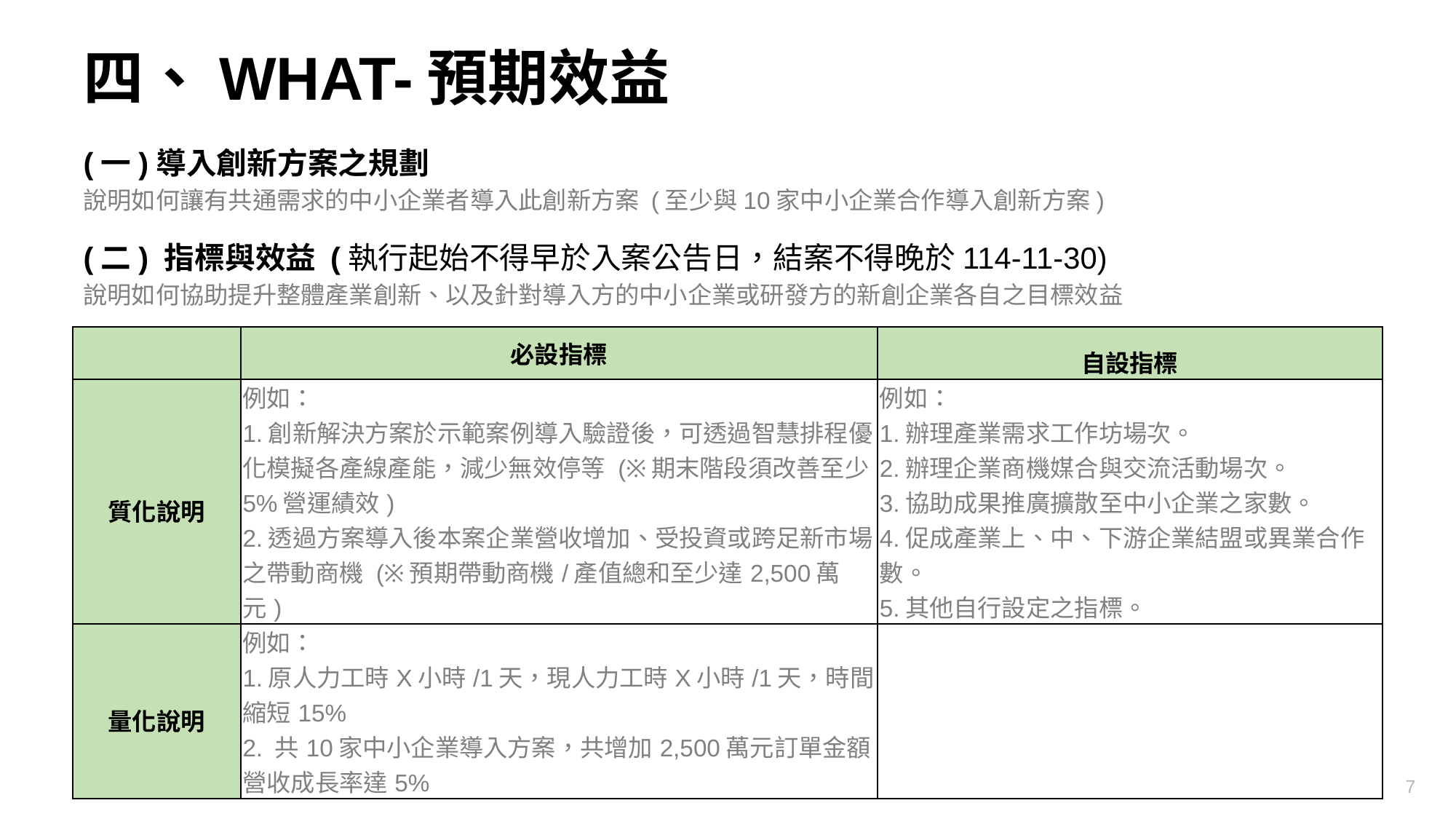

# 四、WHAT-預期效益
(一)導入創新方案之規劃
說明如何讓有共通需求的中小企業者導入此創新方案 (至少與10家中小企業合作導入創新方案)
(二) 指標與效益 (執行起始不得早於入案公告日，結案不得晚於114-11-30)
說明如何協助提升整體產業創新、以及針對導入方的中小企業或研發方的新創企業各自之目標效益
|  | 必設指標 | 自設指標 |
| --- | --- | --- |
| 質化說明 | 例如： 1.創新解決方案於示範案例導入驗證後，可透過智慧排程優化模擬各產線產能，減少無效停等 (※期末階段須改善至少5%營運績效) 2.透過方案導入後本案企業營收增加、受投資或跨足新市場之帶動商機 (※預期帶動商機/產值總和至少達2,500萬元) | 例如： 1.辦理產業需求工作坊場次。 2.辦理企業商機媒合與交流活動場次。 3.協助成果推廣擴散至中小企業之家數。 4.促成產業上、中、下游企業結盟或異業合作數。 5.其他自行設定之指標。 |
| 量化說明 | 例如： 1.原人力工時X小時/1天，現人力工時X小時/1天，時間縮短15%  2. 共10家中小企業導入方案，共增加2,500萬元訂單金額，營收成長率達5% |  |
7